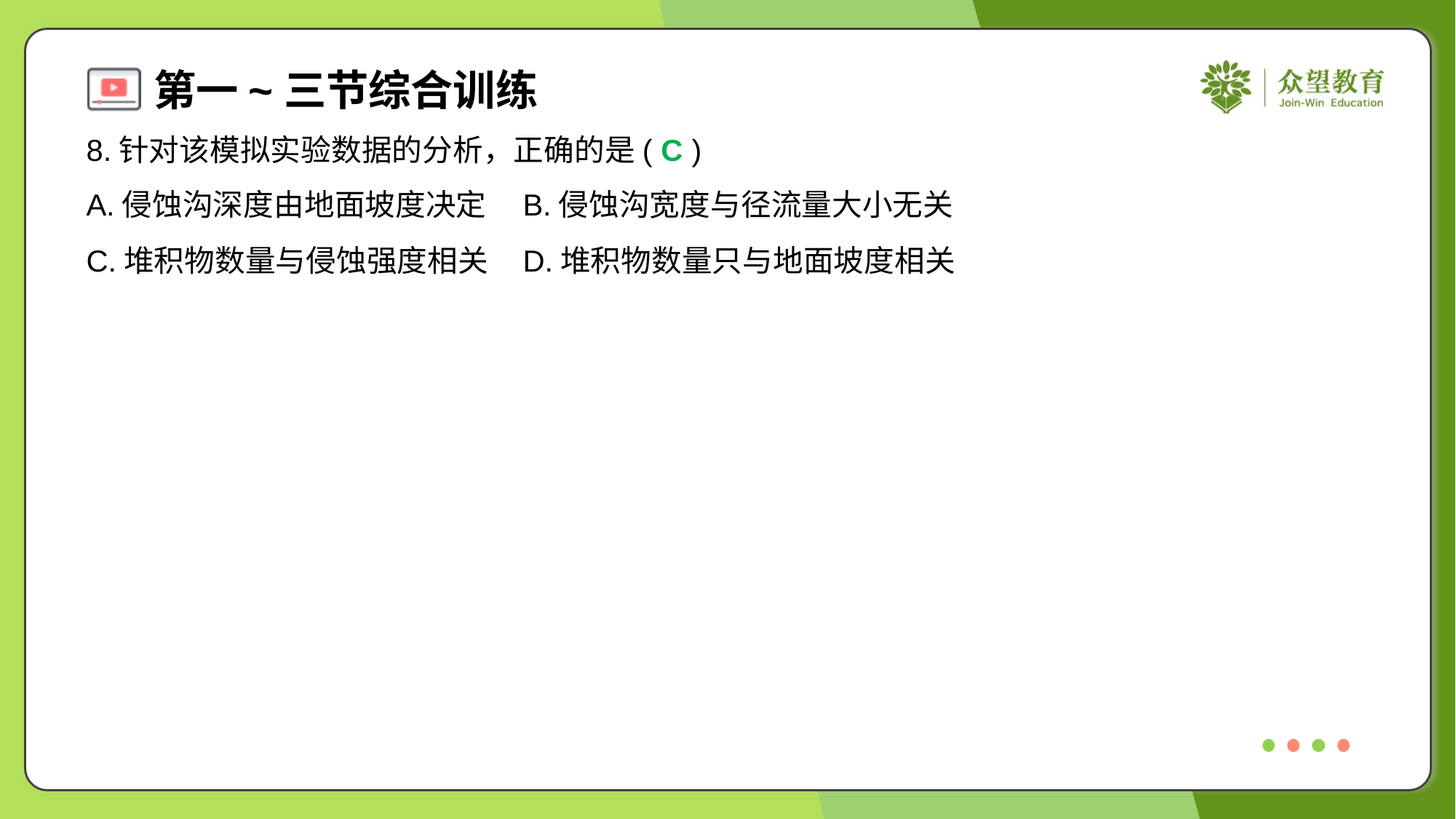

8.针对该模拟实验数据的分析，正确的是(     )
C
A.侵蚀沟深度由地面坡度决定	B.侵蚀沟宽度与径流量大小无关
C.堆积物数量与侵蚀强度相关	D.堆积物数量只与地面坡度相关